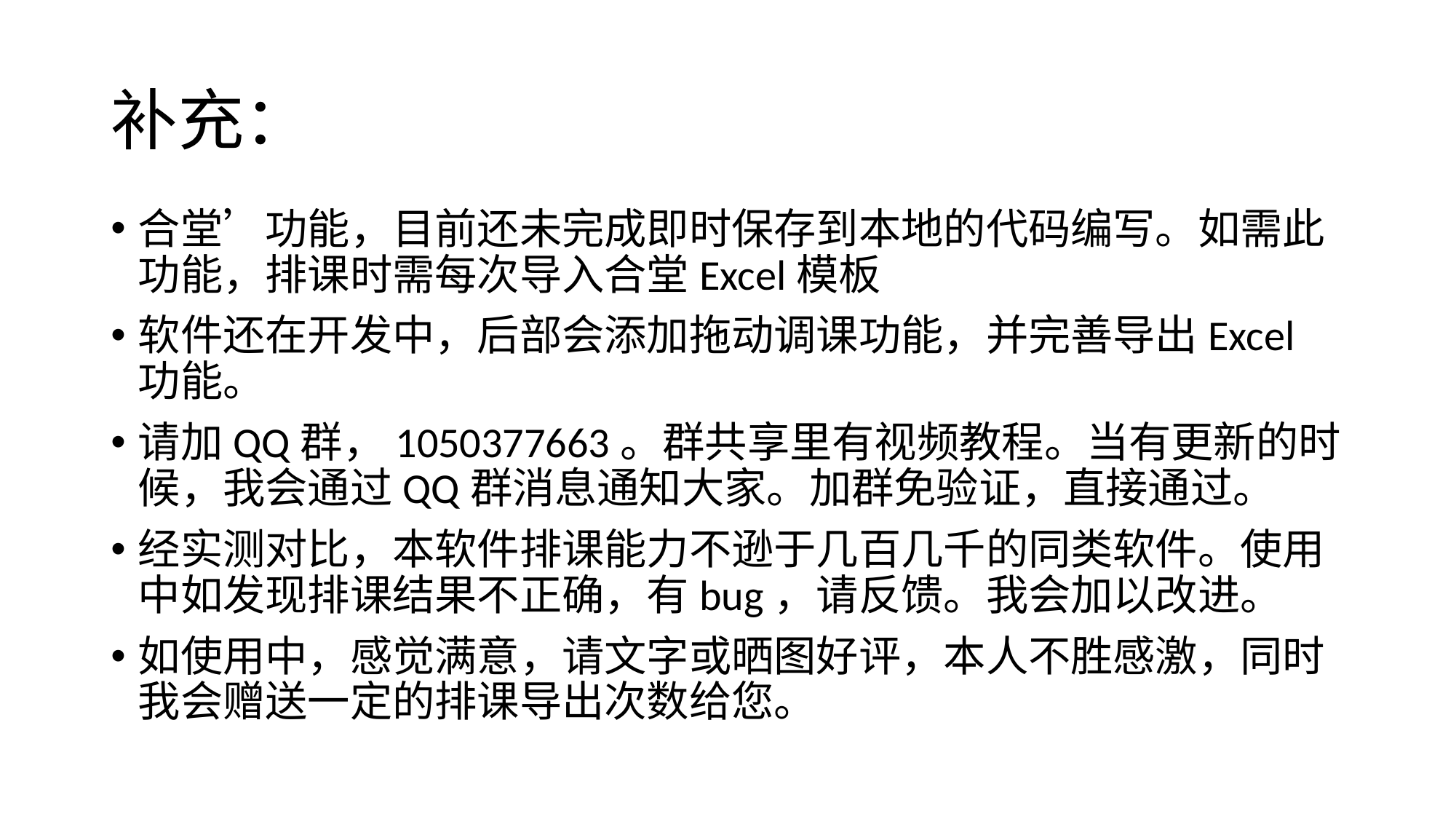

# 补充：
合堂’功能，目前还未完成即时保存到本地的代码编写。如需此功能，排课时需每次导入合堂Excel模板
软件还在开发中，后部会添加拖动调课功能，并完善导出Excel功能。
请加QQ群，1050377663。群共享里有视频教程。当有更新的时候，我会通过QQ群消息通知大家。加群免验证，直接通过。
经实测对比，本软件排课能力不逊于几百几千的同类软件。使用中如发现排课结果不正确，有bug，请反馈。我会加以改进。
如使用中，感觉满意，请文字或晒图好评，本人不胜感激，同时我会赠送一定的排课导出次数给您。